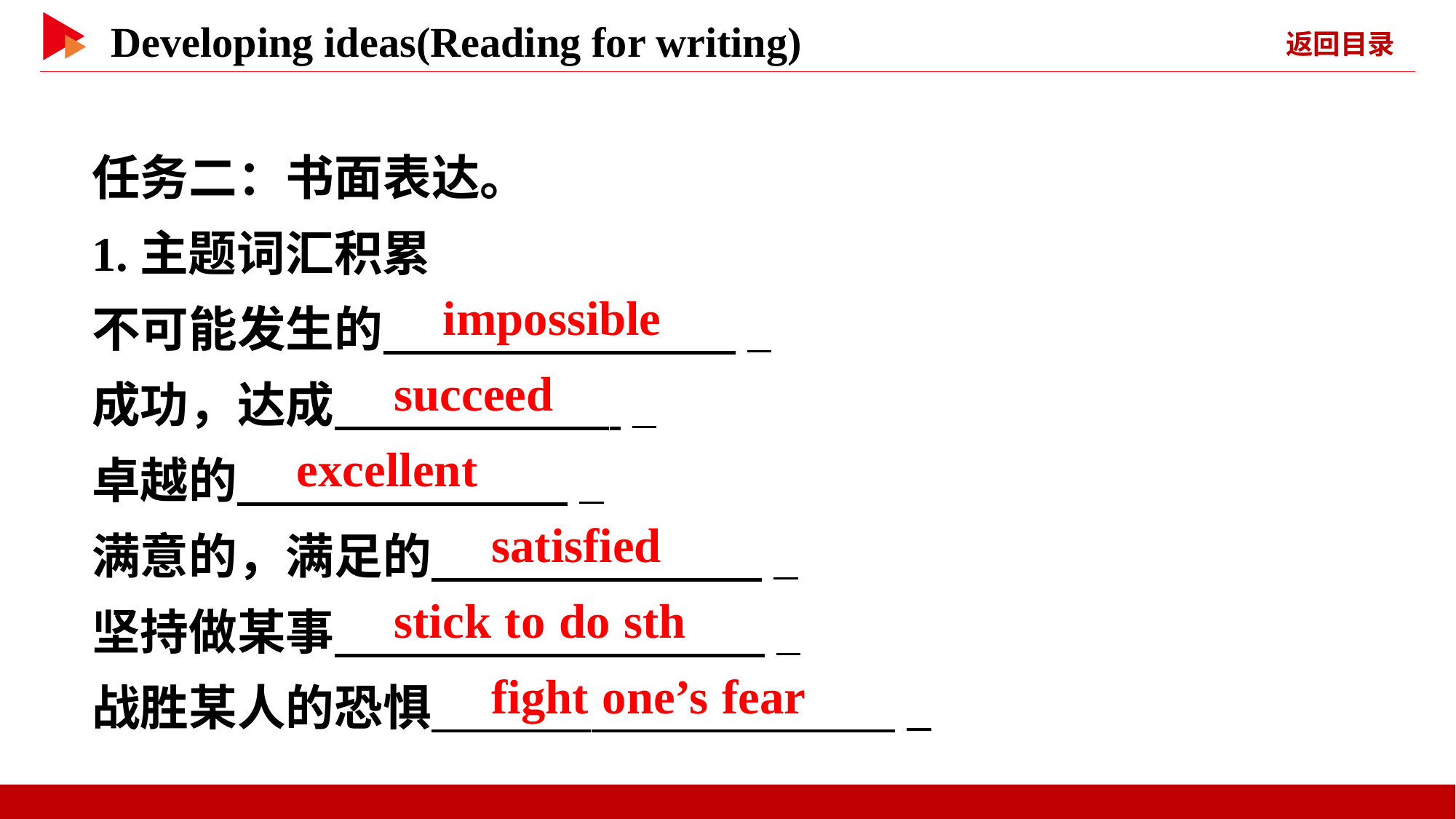

任务二：书面表达。
1.主题词汇积累
不可能发生的　                    　   _
成功，达成　              　   _
卓越的　                  　   _
满意的，满足的　                  　   _
坚持做某事　                           　   _
战胜某人的恐惧　                              　   _
　impossible
　succeed
　excellent
　satisfied
　stick to do sth
　fight one’s fear